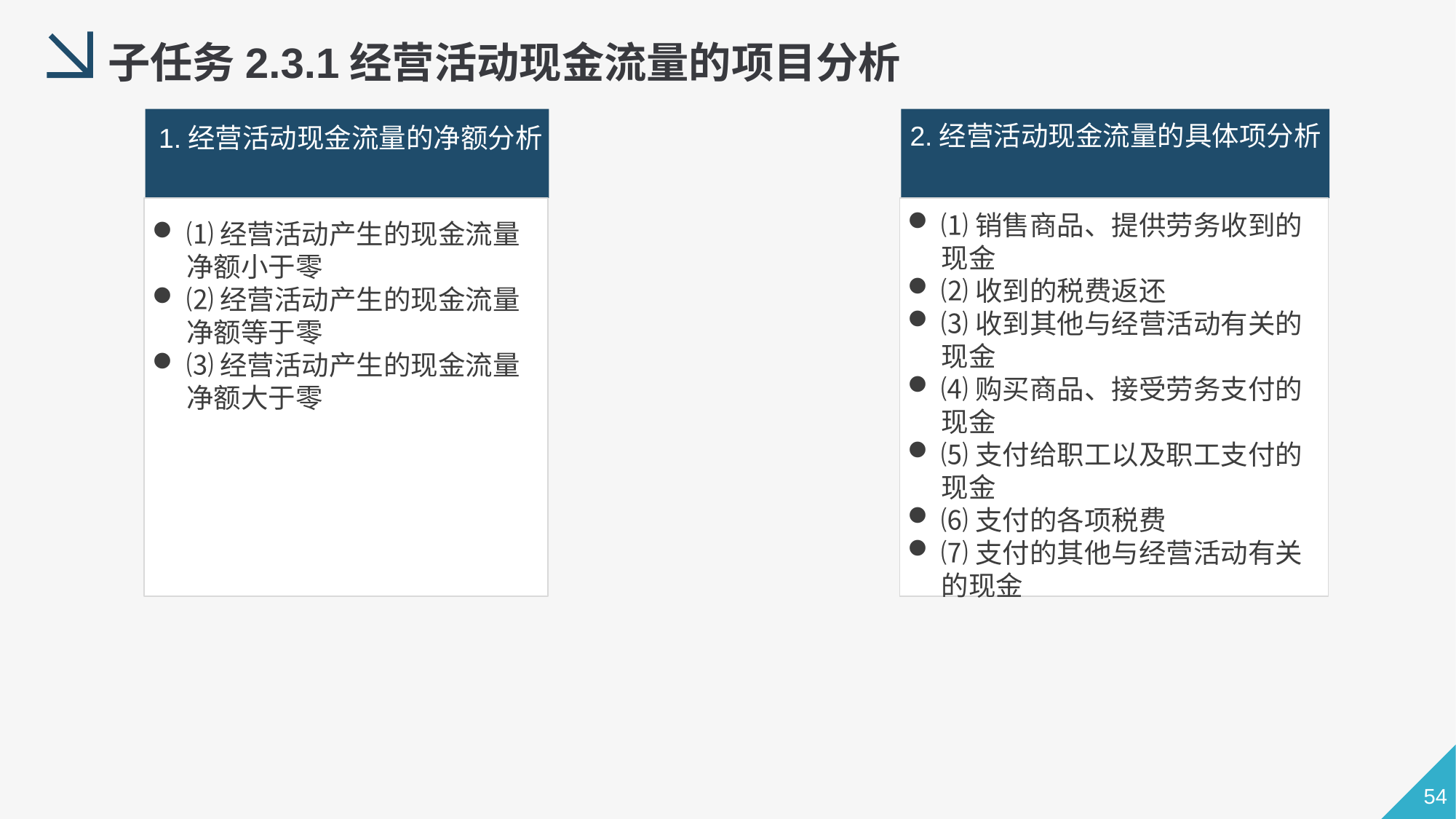

子任务2.3.1经营活动现金流量的项目分析

2.经营活动现金流量的具体项分析
1.经营活动现金流量的净额分析
⑴销售商品、提供劳务收到的现金
⑵收到的税费返还
⑶收到其他与经营活动有关的现金
⑷购买商品、接受劳务支付的现金
⑸支付给职工以及职工支付的现金
⑹支付的各项税费
⑺支付的其他与经营活动有关的现金
⑴经营活动产生的现金流量净额小于零
⑵经营活动产生的现金流量净额等于零
⑶经营活动产生的现金流量净额大于零